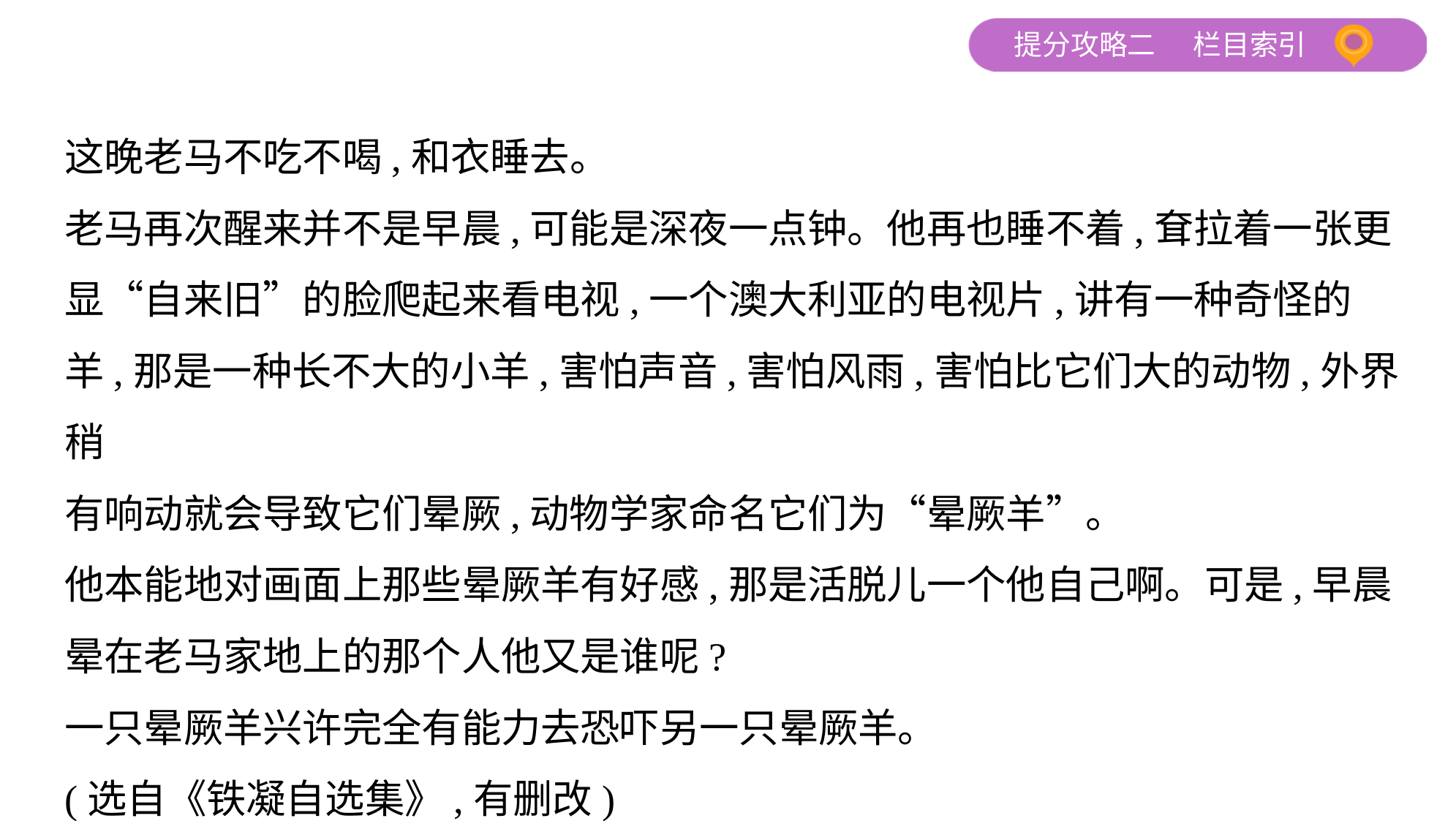

这晚老马不吃不喝,和衣睡去。
老马再次醒来并不是早晨,可能是深夜一点钟。他再也睡不着,耷拉着一张更
显“自来旧”的脸爬起来看电视,一个澳大利亚的电视片,讲有一种奇怪的
羊,那是一种长不大的小羊,害怕声音,害怕风雨,害怕比它们大的动物,外界稍
有响动就会导致它们晕厥,动物学家命名它们为“晕厥羊”。
他本能地对画面上那些晕厥羊有好感,那是活脱儿一个他自己啊。可是,早晨
晕在老马家地上的那个人他又是谁呢?
一只晕厥羊兴许完全有能力去恐吓另一只晕厥羊。
(选自《铁凝自选集》,有删改)